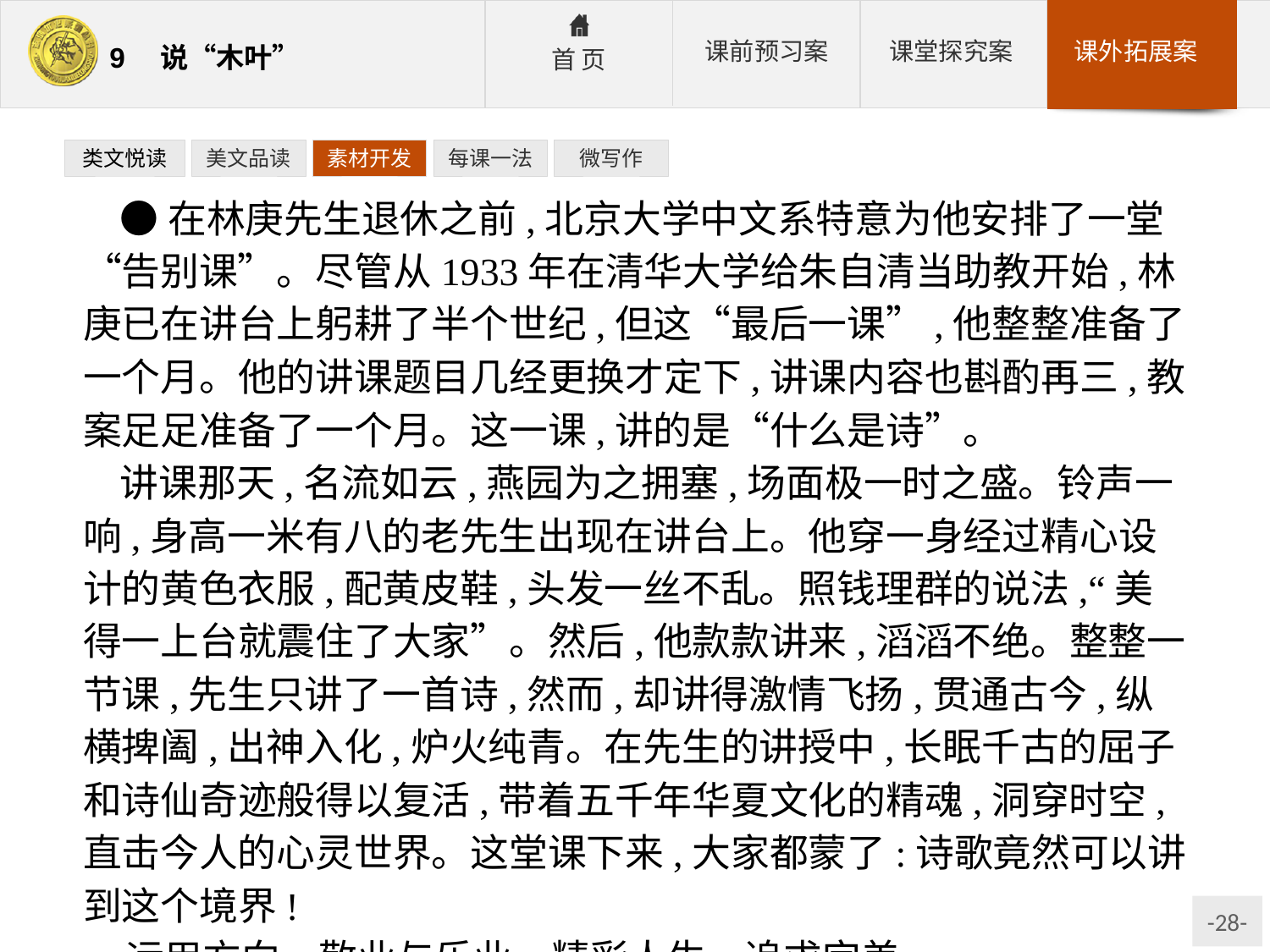

类文悦读
美文品读
素材开发
每课一法
微写作
●在林庚先生退休之前,北京大学中文系特意为他安排了一堂“告别课”。尽管从1933年在清华大学给朱自清当助教开始,林庚已在讲台上躬耕了半个世纪,但这“最后一课”,他整整准备了一个月。他的讲课题目几经更换才定下,讲课内容也斟酌再三,教案足足准备了一个月。这一课,讲的是“什么是诗”。
讲课那天,名流如云,燕园为之拥塞,场面极一时之盛。铃声一响,身高一米有八的老先生出现在讲台上。他穿一身经过精心设计的黄色衣服,配黄皮鞋,头发一丝不乱。照钱理群的说法,“美得一上台就震住了大家”。然后,他款款讲来,滔滔不绝。整整一节课,先生只讲了一首诗,然而,却讲得激情飞扬,贯通古今,纵横捭阖,出神入化,炉火纯青。在先生的讲授中,长眠千古的屈子和诗仙奇迹般得以复活,带着五千年华夏文化的精魂,洞穿时空,直击今人的心灵世界。这堂课下来,大家都蒙了:诗歌竟然可以讲到这个境界!
运用方向　敬业与乐业、精彩人生、追求完美